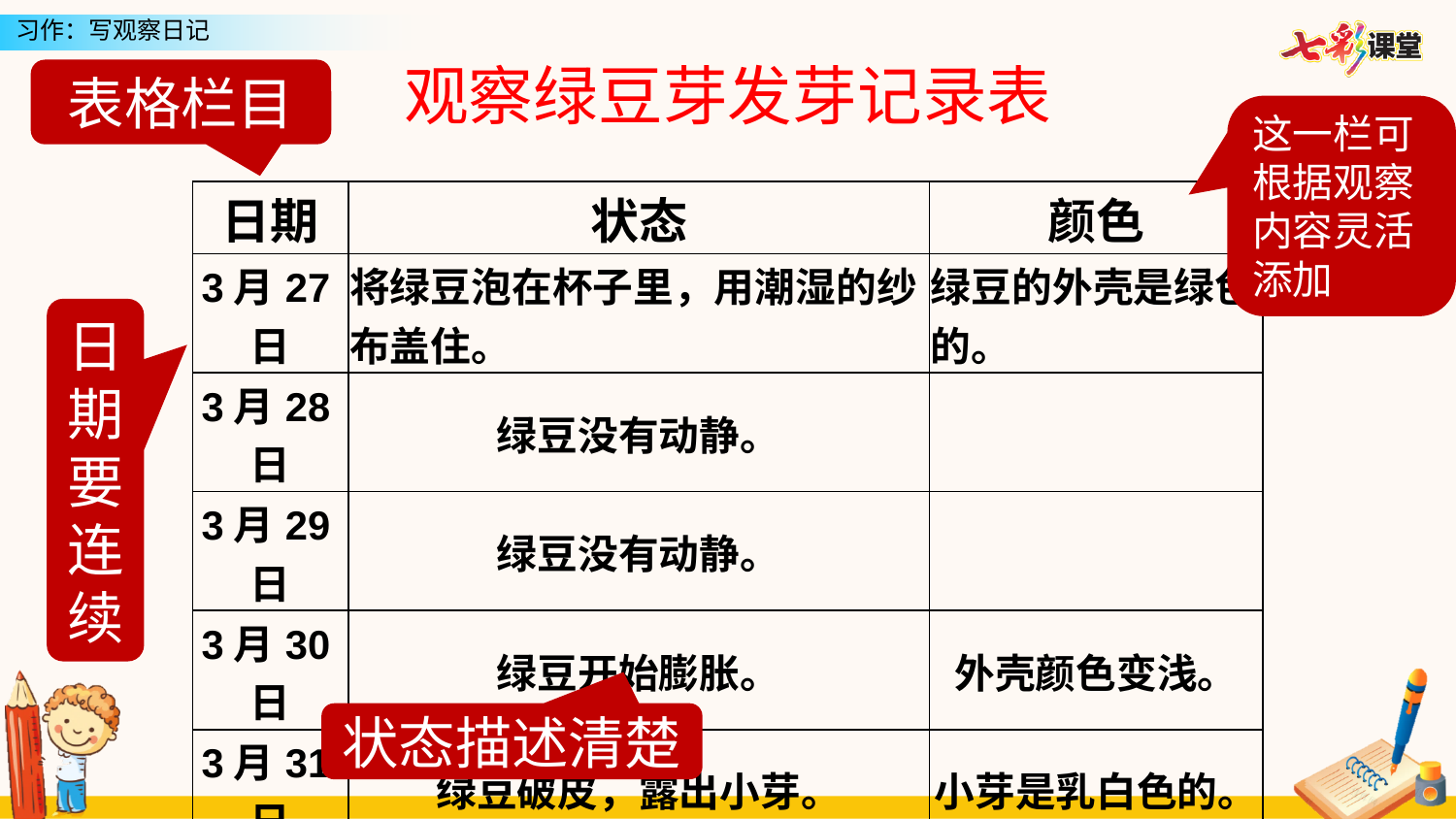

观察绿豆芽发芽记录表
表格栏目
这一栏可根据观察内容灵活添加
| 日期 | 状态 | 颜色 |
| --- | --- | --- |
| 3月27日 | 将绿豆泡在杯子里，用潮湿的纱布盖住。 | 绿豆的外壳是绿色的。 |
| 3月28日 | 绿豆没有动静。 |  |
| 3月29日 | 绿豆没有动静。 |  |
| 3月30日 | 绿豆开始膨胀。 | 外壳颜色变浅。 |
| 3月31日 | 绿豆破皮，露出小芽。 | 小芽是乳白色的。 |
| 4月1日 | 小芽长到了一厘米左右。 | 芽瓣是嫩黄色的。 |
| 4月2日 | 小芽又长长了约三厘米。 | 豆瓣的颜色变成黄绿色 |
日期要连续
状态描述清楚